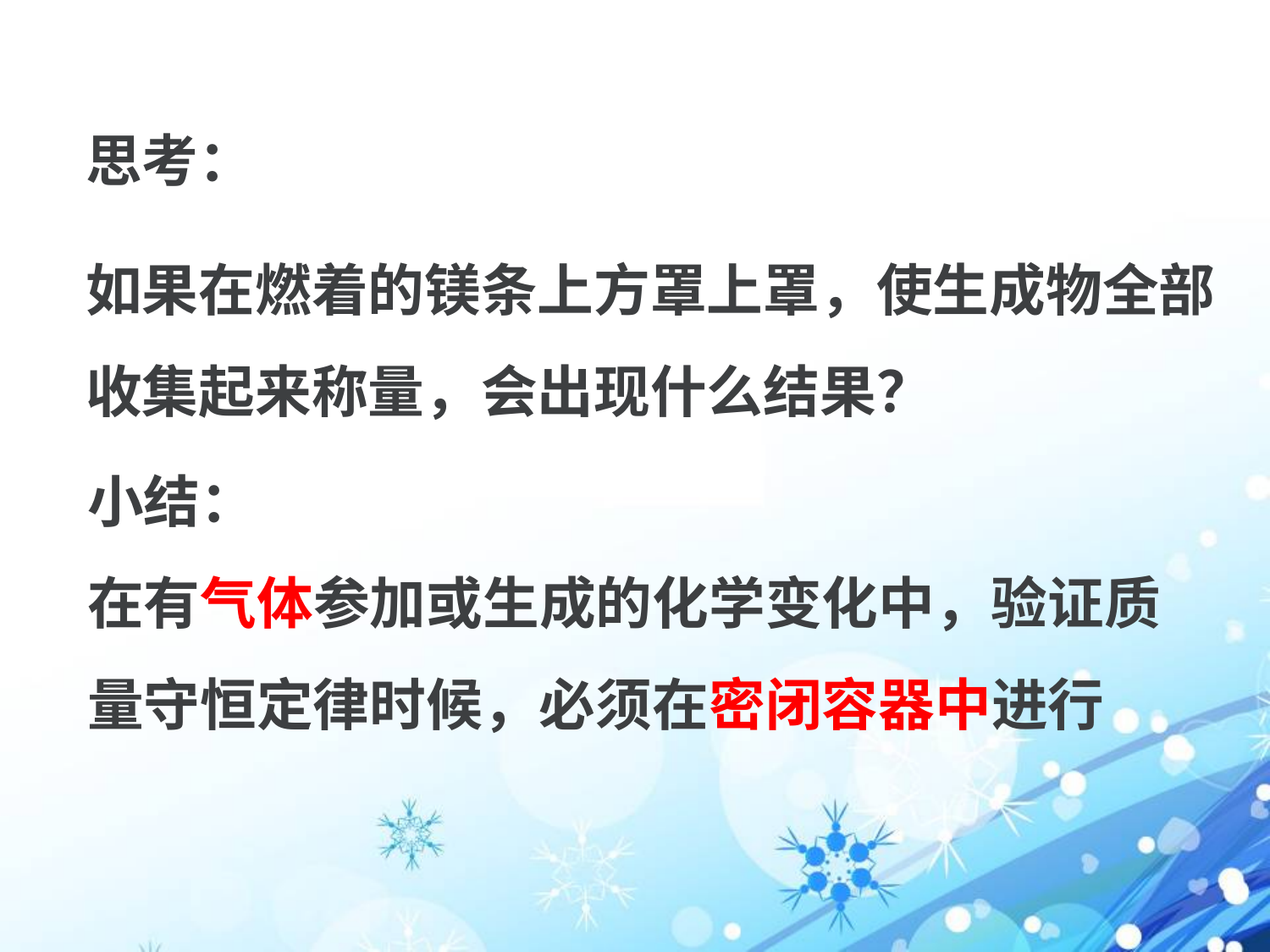

思考：
如果在燃着的镁条上方罩上罩，使生成物全部收集起来称量，会出现什么结果？
小结：
在有气体参加或生成的化学变化中，验证质量守恒定律时候，必须在密闭容器中进行